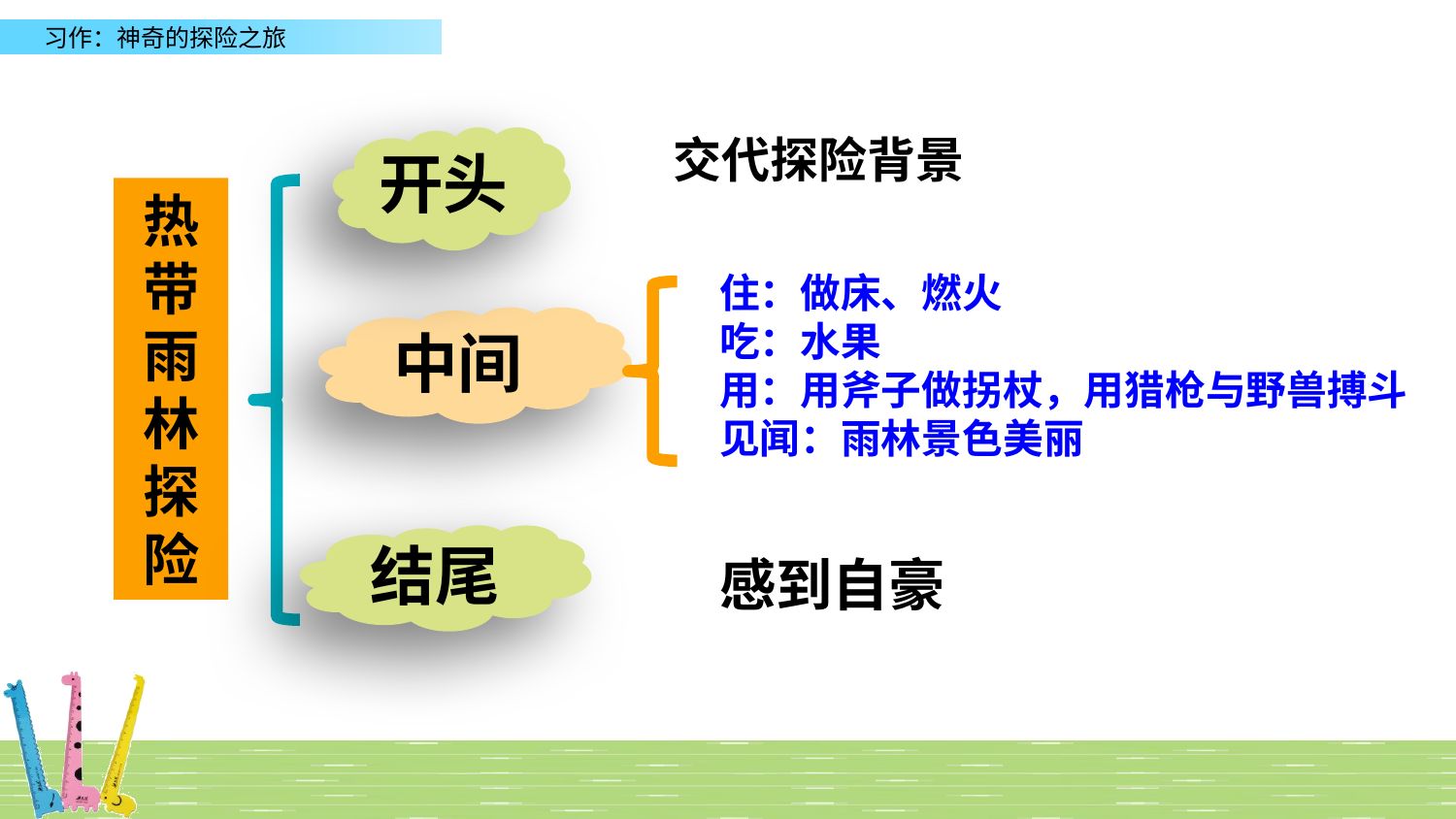

交代探险背景

开头
热带雨林探险

住：做床、燃火
吃：水果
用：用斧子做拐杖，用猎枪与野兽搏斗
见闻：雨林景色美丽

中间

结尾
感到自豪